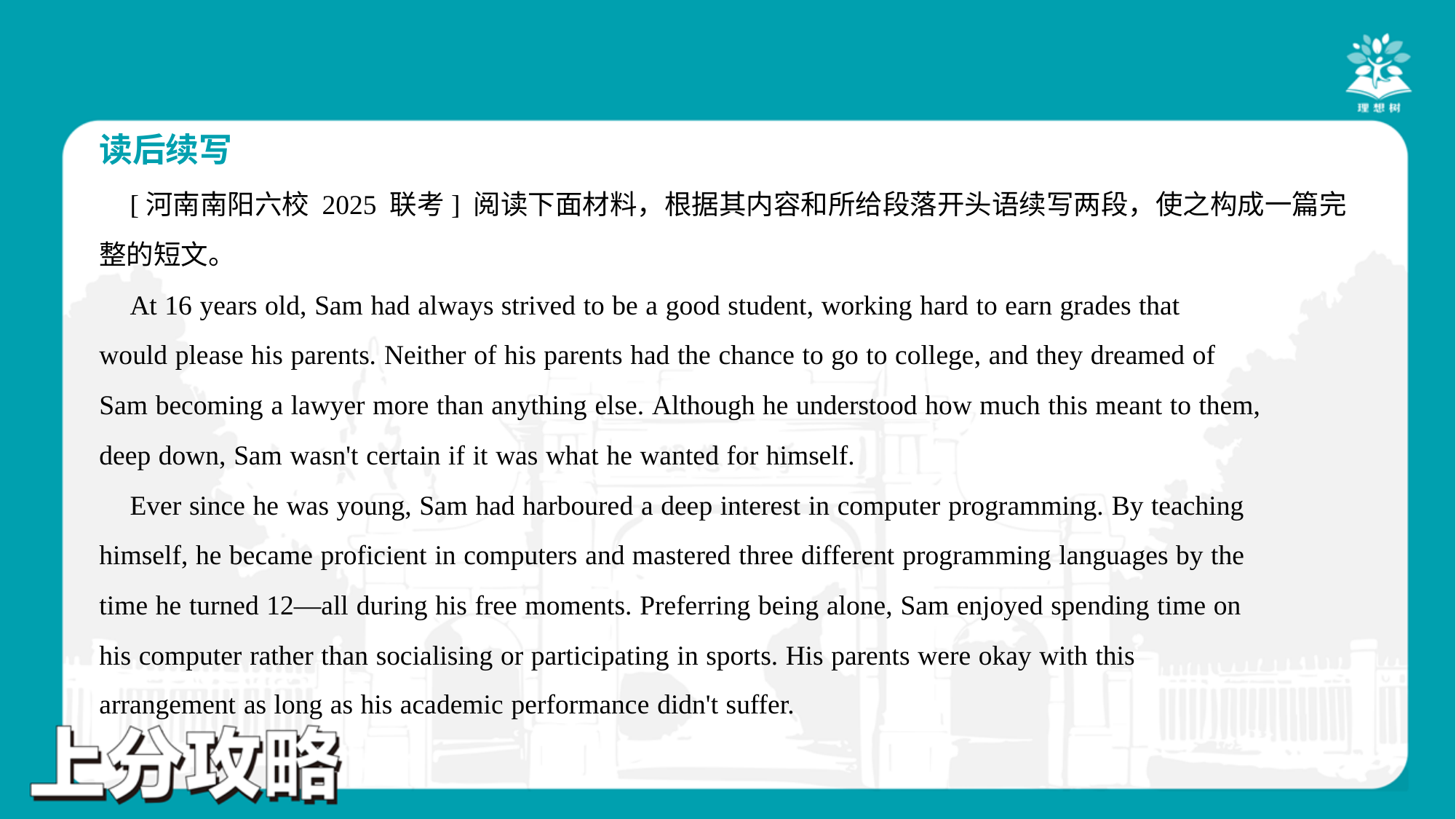

读后续写
    [河南南阳六校 2025 联考] 阅读下面材料，根据其内容和所给段落开头语续写两段，使之构成一篇完
整的短文。
    At 16 years old, Sam had always strived to be a good student, working hard to earn grades that
would please his parents. Neither of his parents had the chance to go to college, and they dreamed of
Sam becoming a lawyer more than anything else. Although he understood how much this meant to them,
deep down, Sam wasn't certain if it was what he wanted for himself.
    Ever since he was young, Sam had harboured a deep interest in computer programming. By teaching
himself, he became proficient in computers and mastered three different programming languages by the
time he turned 12—all during his free moments. Preferring being alone, Sam enjoyed spending time on
his computer rather than socialising or participating in sports. His parents were okay with this
arrangement as long as his academic performance didn't suffer.#1.2